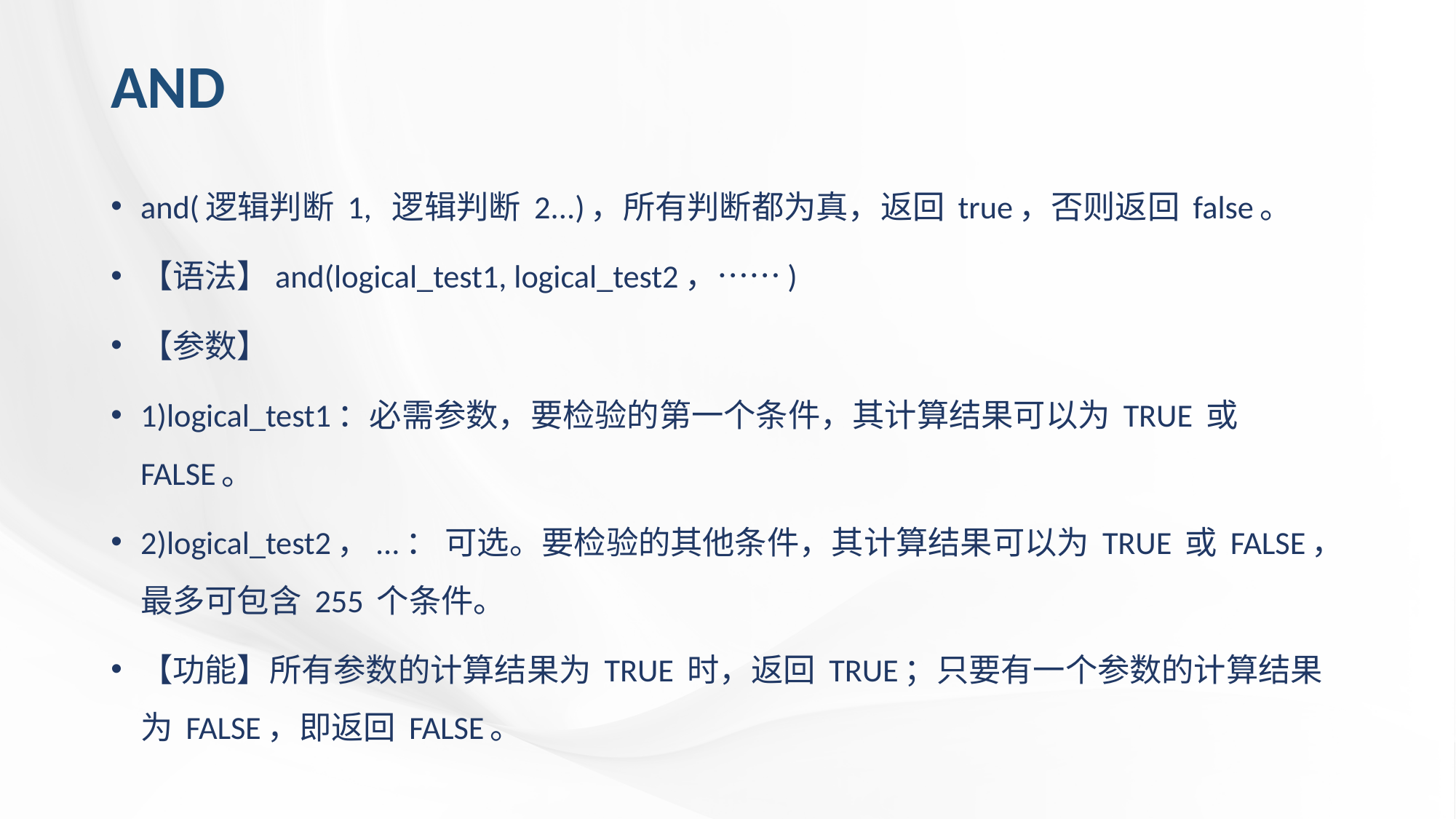

# AND
and(逻辑判断 1,  逻辑判断 2...)，所有判断都为真，返回 true，否则返回 false。
【语法】and(logical_test1, logical_test2，……)
【参数】
1)logical_test1：必需参数，要检验的第一个条件，其计算结果可以为 TRUE 或 FALSE。
2)logical_test2，...： 可选。要检验的其他条件，其计算结果可以为 TRUE 或 FALSE，最多可包含 255 个条件。
【功能】所有参数的计算结果为 TRUE 时，返回 TRUE；只要有一个参数的计算结果为 FALSE，即返回 FALSE。